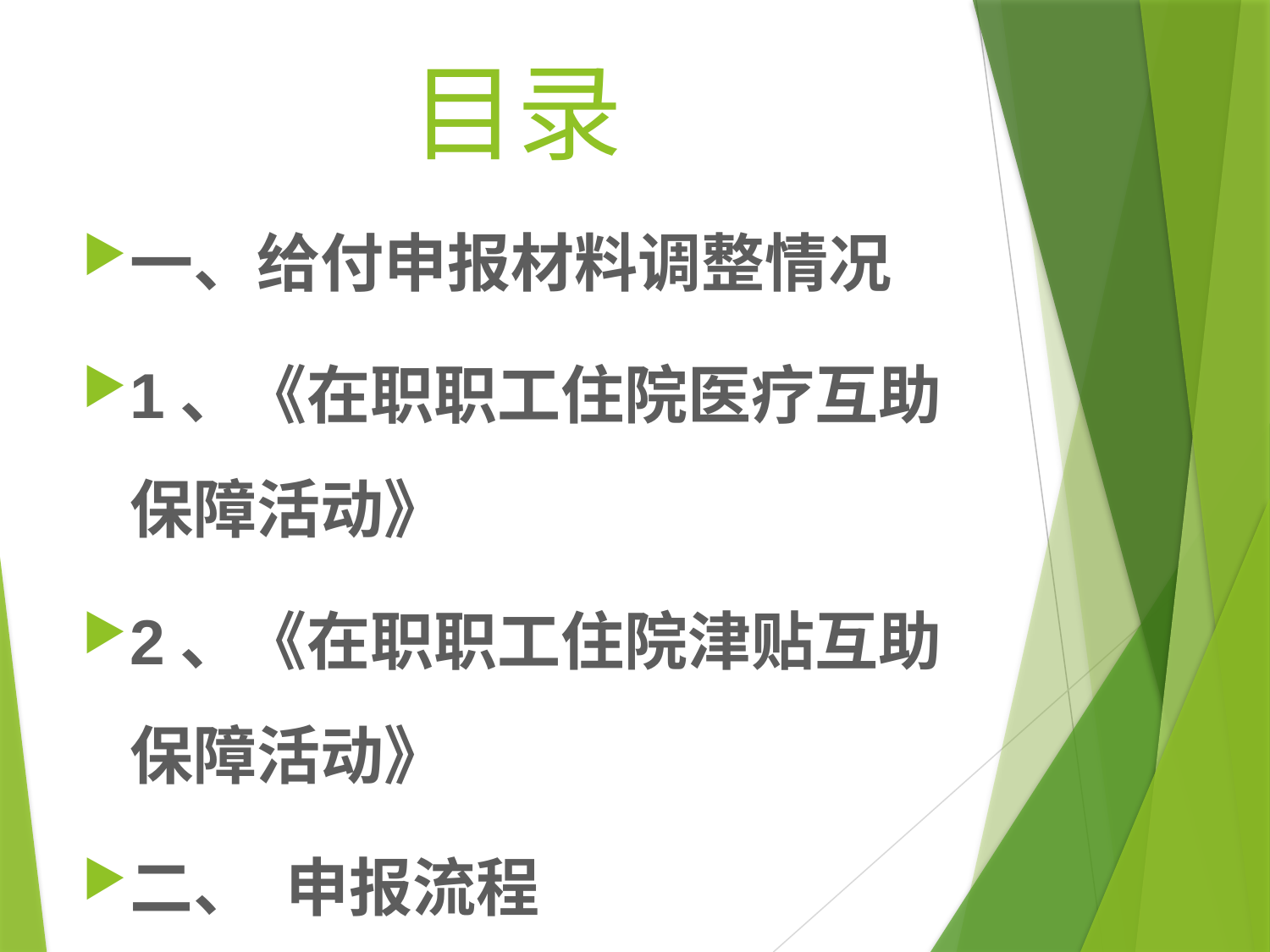

# 目录
一、给付申报材料调整情况
1、《在职职工住院医疗互助保障活动》
2、《在职职工住院津贴互助保障活动》
二、  申报流程